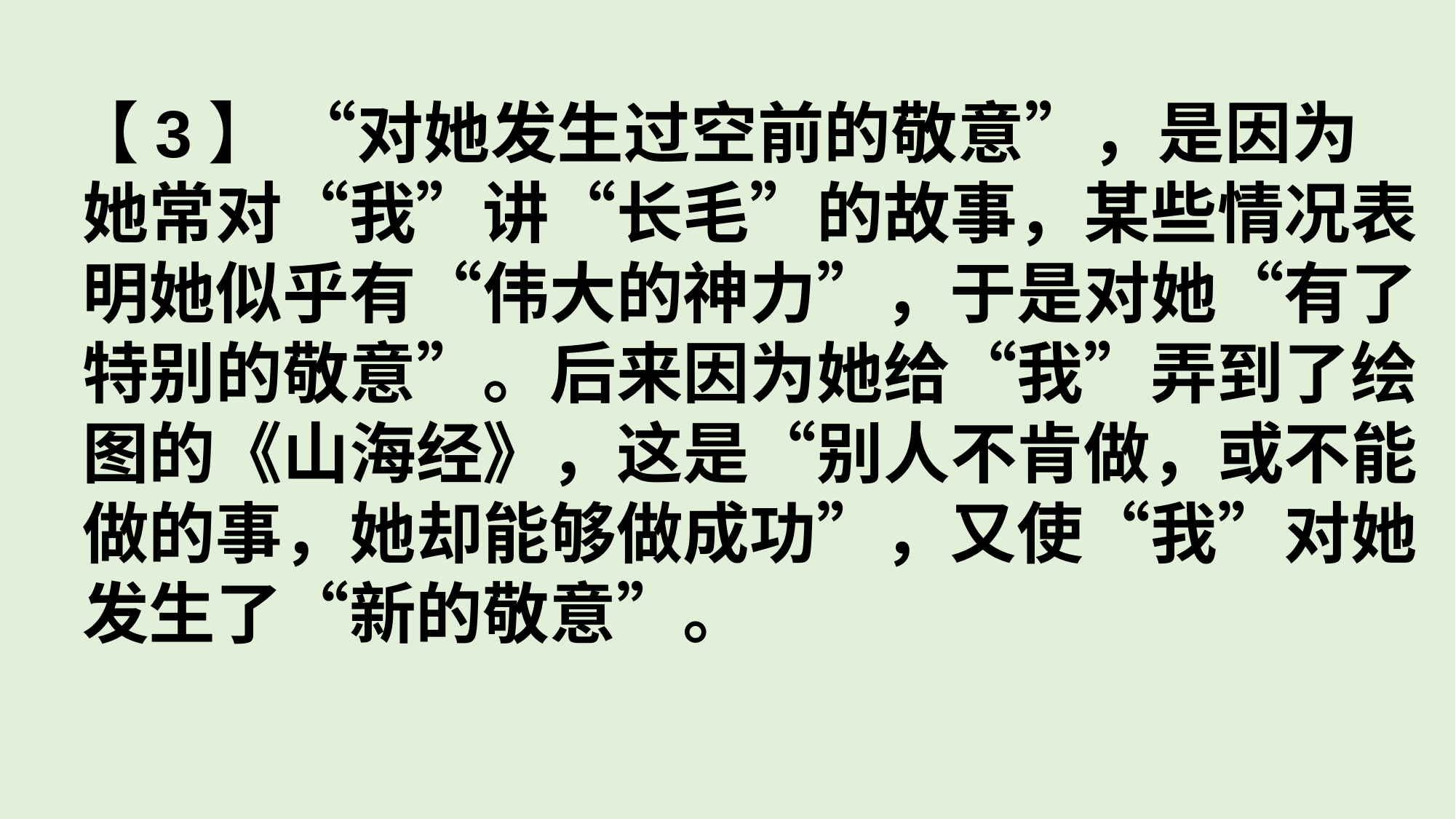

#
 【3】 “对她发生过空前的敬意”，是因为她常对“我”讲“长毛”的故事，某些情况表明她似乎有“伟大的神力”，于是对她“有了特别的敬意”。后来因为她给“我”弄到了绘图的《山海经》，这是“别人不肯做，或不能做的事，她却能够做成功”，又使“我”对她发生了“新的敬意”。